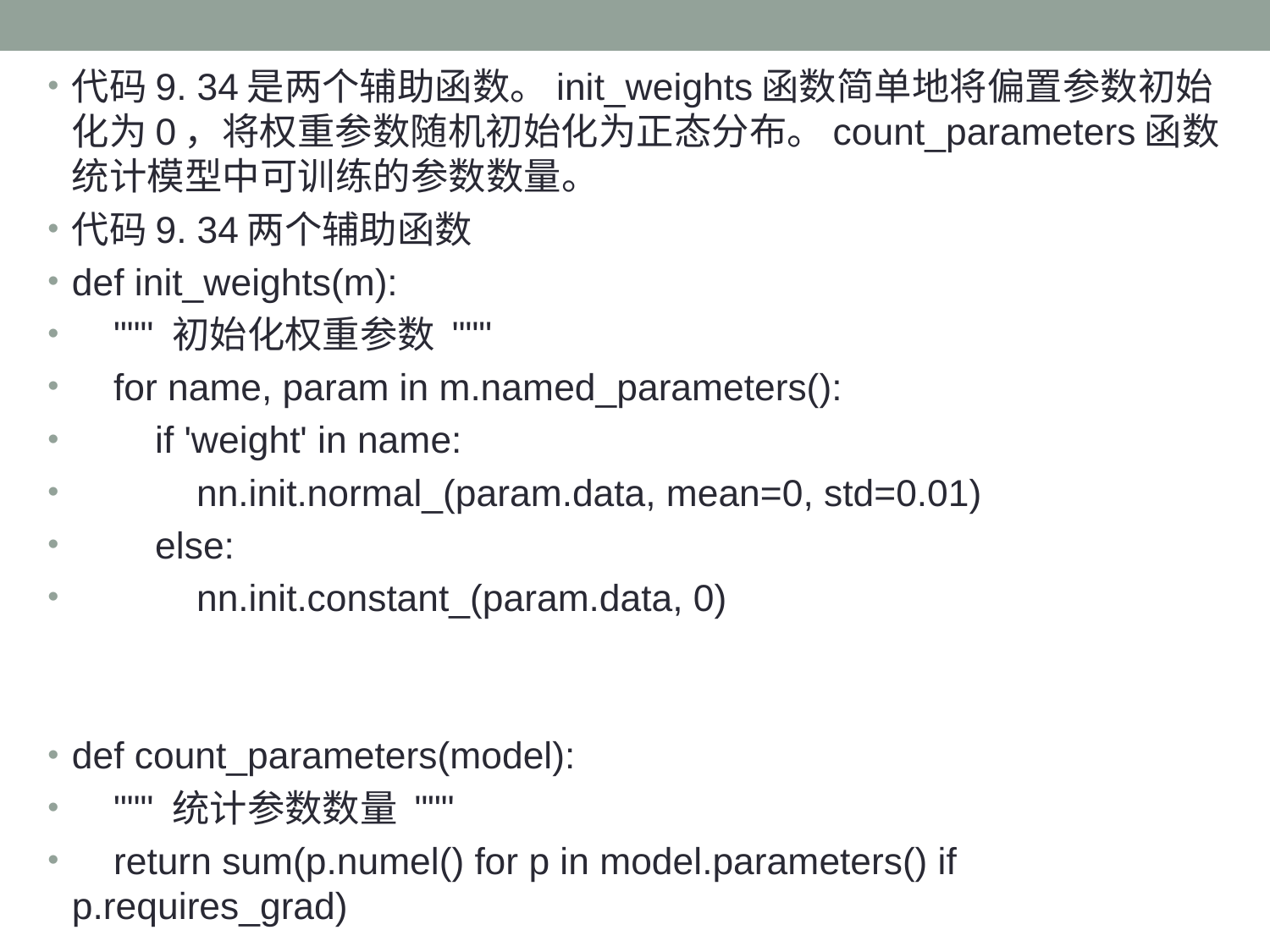

代码9. 34是两个辅助函数。init_weights函数简单地将偏置参数初始化为0，将权重参数随机初始化为正态分布。count_parameters函数统计模型中可训练的参数数量。
代码9. 34两个辅助函数
def init_weights(m):
    """ 初始化权重参数 """
    for name, param in m.named_parameters():
        if 'weight' in name:
            nn.init.normal_(param.data, mean=0, std=0.01)
        else:
            nn.init.constant_(param.data, 0)

def count_parameters(model):
    """ 统计参数数量 """
    return sum(p.numel() for p in model.parameters() if p.requires_grad)